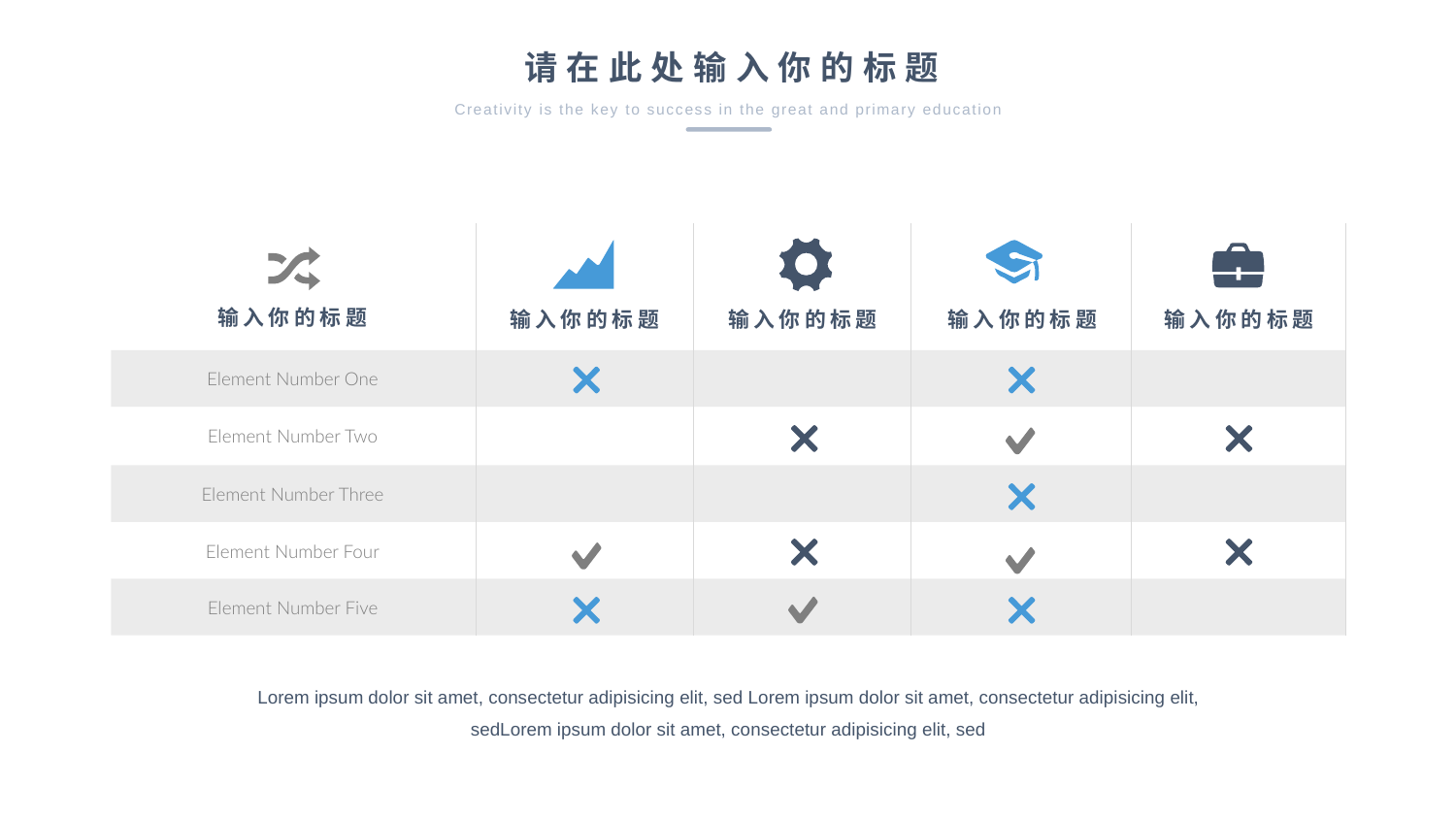

请在此处输入你的标题

Creativity is the key to success in the great and primary education

输入你的标题
输入你的标题
输入你的标题
输入你的标题
输入你的标题

Element Number One

Element Number Two

Element Number Three

Element Number Four

Element Number Five

Lorem ipsum dolor sit amet, consectetur adipisicing elit, sed Lorem ipsum dolor sit amet, consectetur adipisicing elit, sedLorem ipsum dolor sit amet, consectetur adipisicing elit, sed